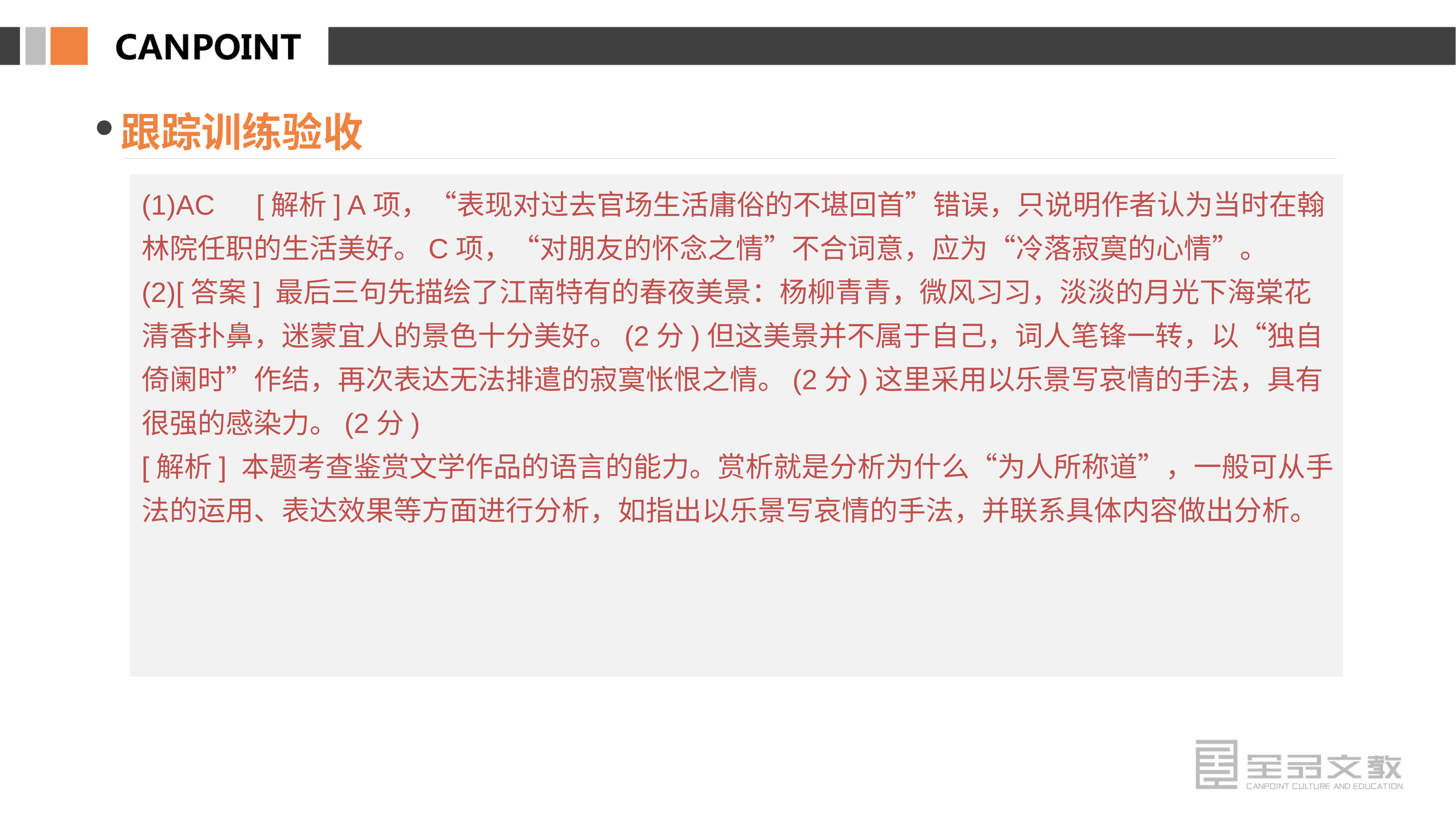

跟踪训练验收

(1)AC　[解析] A项，“表现对过去官场生活庸俗的不堪回首”错误，只说明作者认为当时在翰林院任职的生活美好。C项，“对朋友的怀念之情”不合词意，应为“冷落寂寞的心情”。
(2)[答案] 最后三句先描绘了江南特有的春夜美景：杨柳青青，微风习习，淡淡的月光下海棠花清香扑鼻，迷蒙宜人的景色十分美好。(2分)但这美景并不属于自己，词人笔锋一转，以“独自倚阑时”作结，再次表达无法排遣的寂寞怅恨之情。(2分)这里采用以乐景写哀情的手法，具有很强的感染力。(2分)
[解析] 本题考查鉴赏文学作品的语言的能力。赏析就是分析为什么“为人所称道”，一般可从手法的运用、表达效果等方面进行分析，如指出以乐景写哀情的手法，并联系具体内容做出分析。